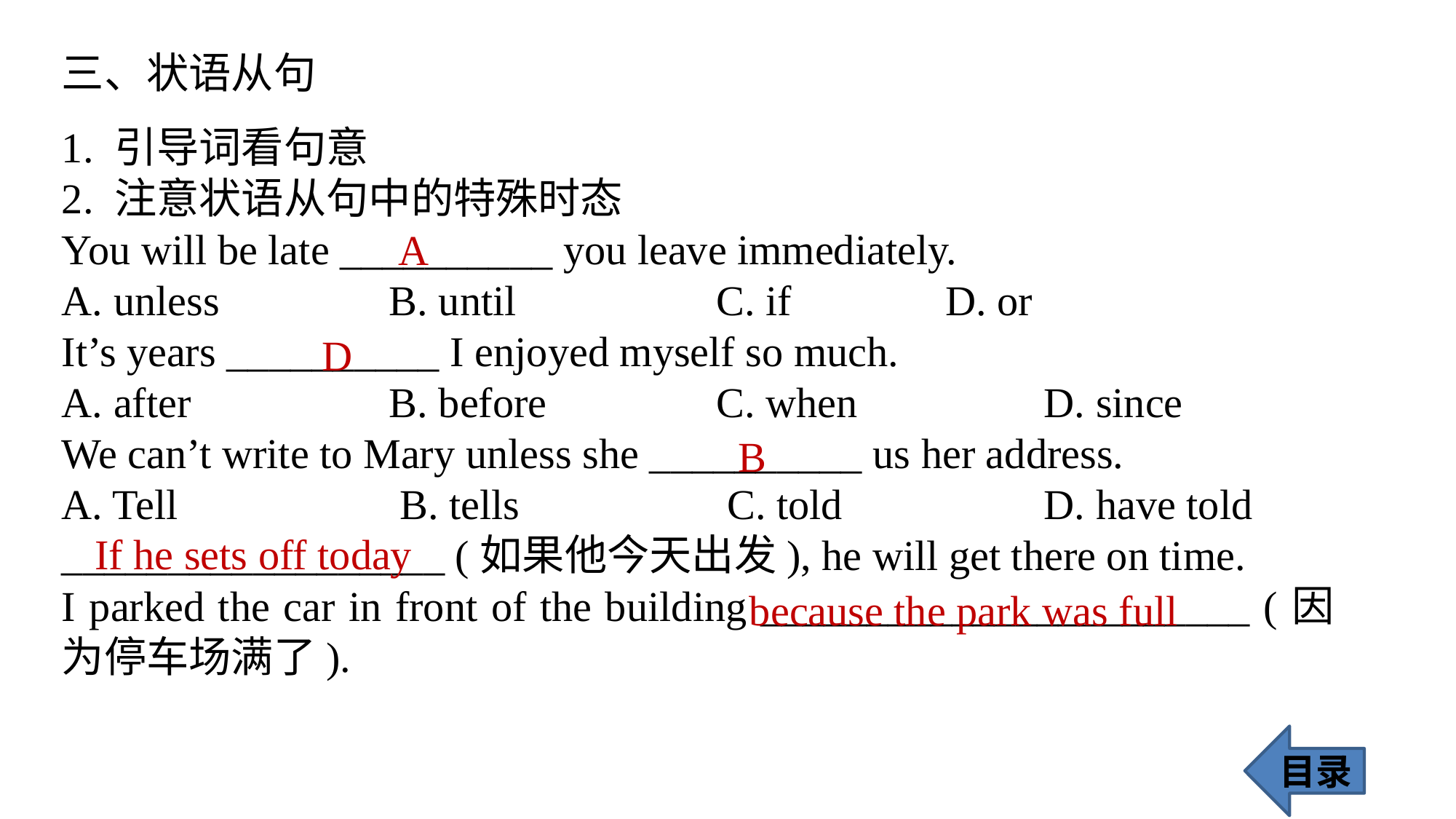

三、状语从句
1. 引导词看句意
2. 注意状语从句中的特殊时态
You will be late __________ you leave immediately.
A. unless 		B. until 		C. if		 D. or
It’s years __________ I enjoyed myself so much.
A. after 		B. before 		C. when 		D. since
We can’t write to Mary unless she __________ us her address.
A. Tell		 B. tells		 C. told 		D. have told
__________________ (如果他今天出发), he will get there on time.
I parked the car in front of the building _______________________ (因为停车场满了).
A
D
B
 If he sets off today
 because the park was full

目录
74